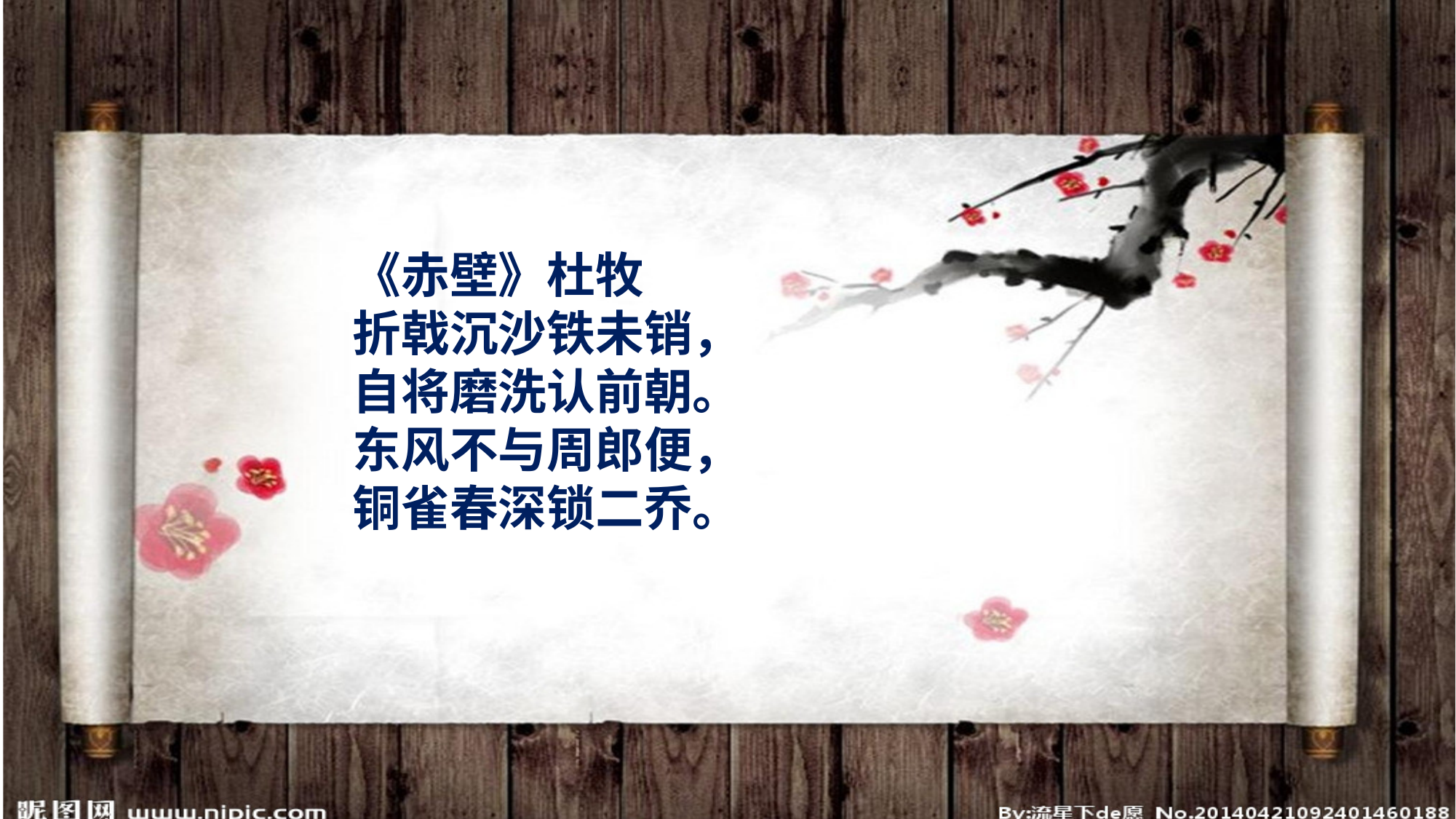

《赤壁》杜牧
折戟沉沙铁未销，
自将磨洗认前朝。
东风不与周郎便，
铜雀春深锁二乔。